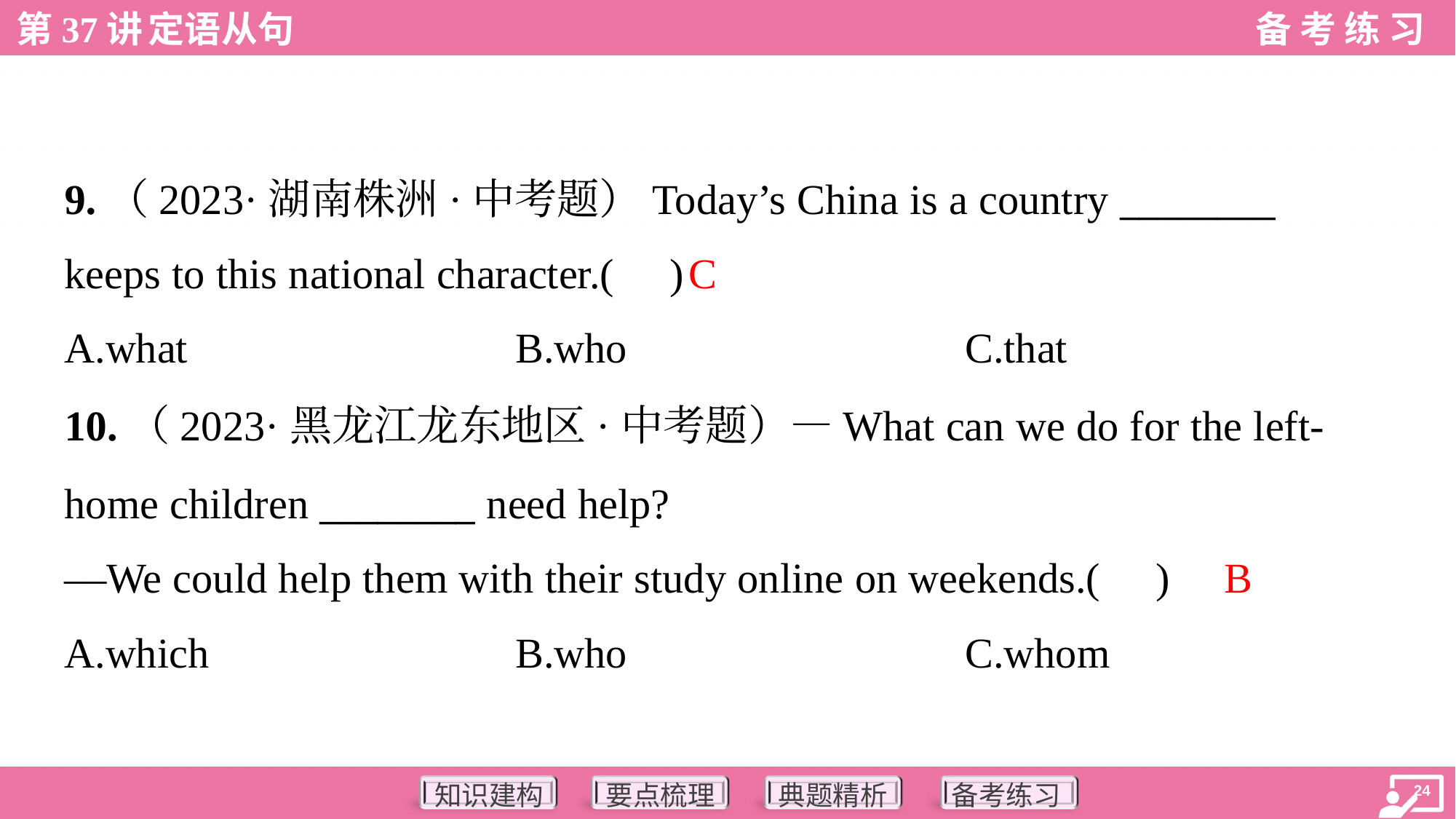

9.（2023·湖南株洲·中考题）Today’s China is a country ________
keeps to this national character.(     )
C
A.what	B.who	C.that
10.（2023·黑龙江龙东地区·中考题）—What can we do for the left-
home children ________ need help?
—We could help them with their study online on weekends.(     )
B
A.which	B.who	C.whom